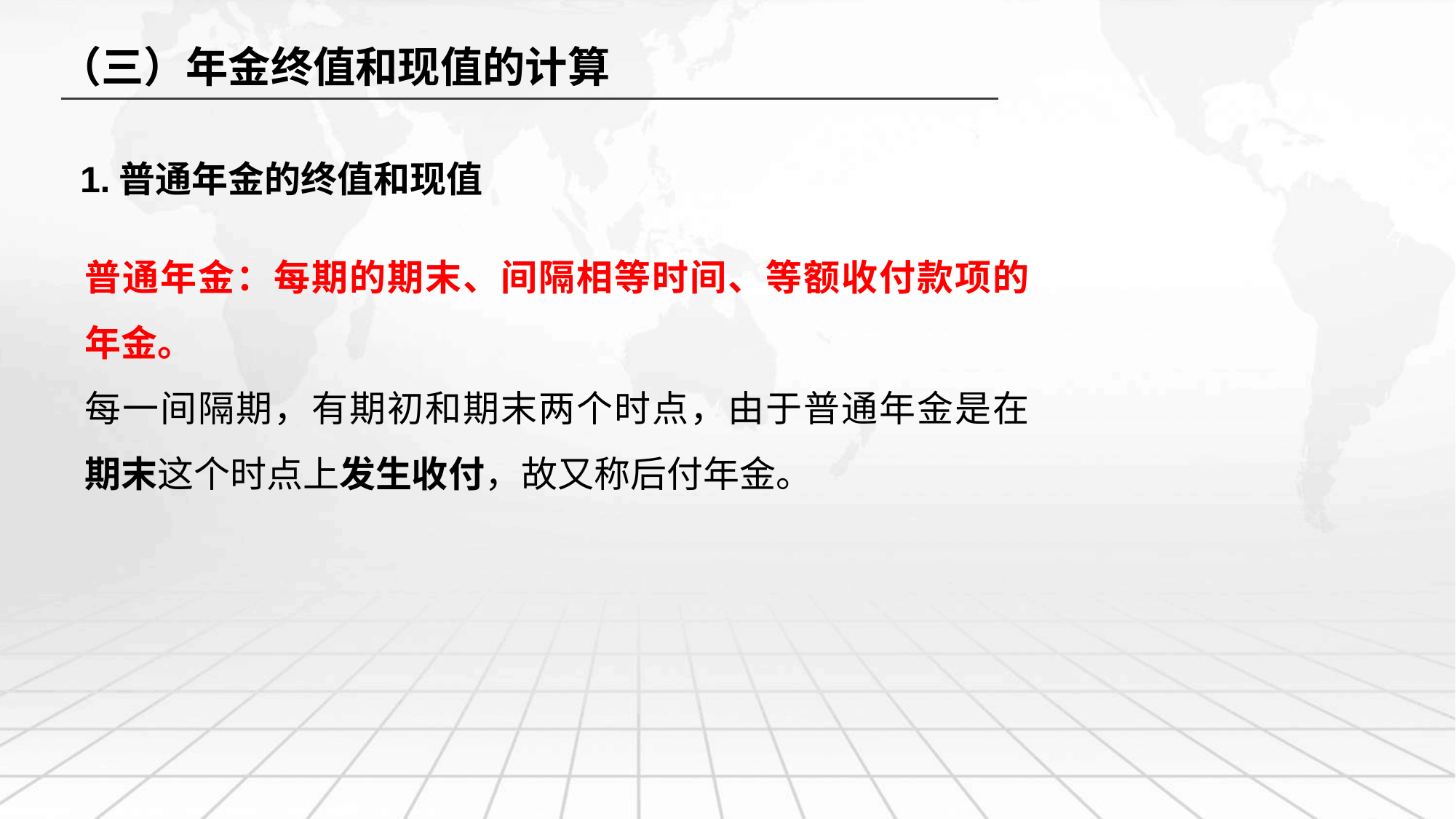

（三）年金终值和现值的计算
1.普通年金的终值和现值
普通年金：每期的期末、间隔相等时间、等额收付款项的年金。
每一间隔期，有期初和期末两个时点，由于普通年金是在期末这个时点上发生收付，故又称后付年金。